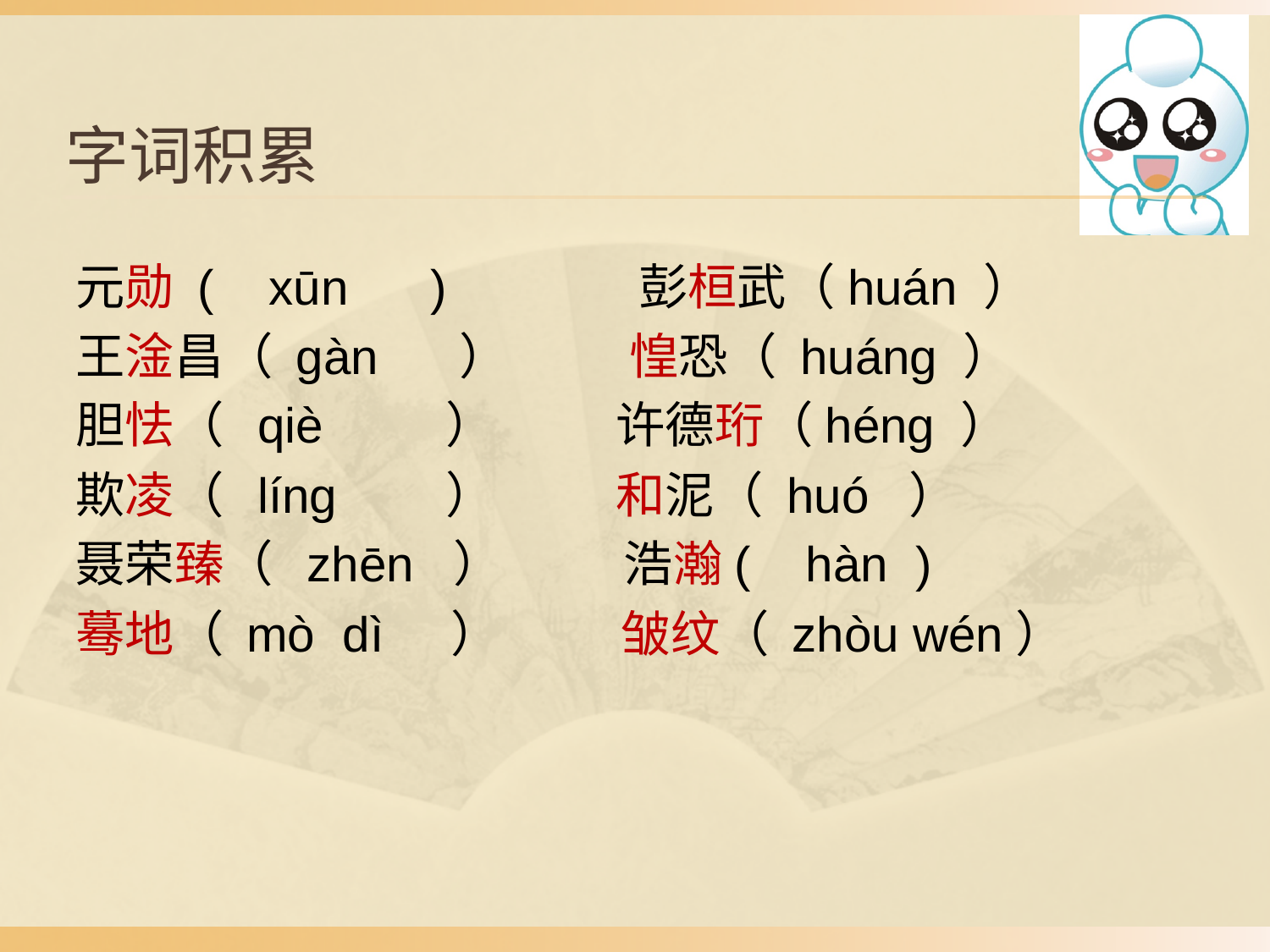

# 字词积累

元勋 (    xūn      )             彭桓武（huán ）
王淦昌（ gàn     ）           惶恐（ huáng ）
胆怯（  qiè        ）           许德珩（héng ）
欺凌（  líng       ）           和泥（ huó  ）
聂荣臻（  zhēn  ）           浩瀚(    hàn  )
蓦地（ mò  dì    ）           皱纹（ zhòu wén）